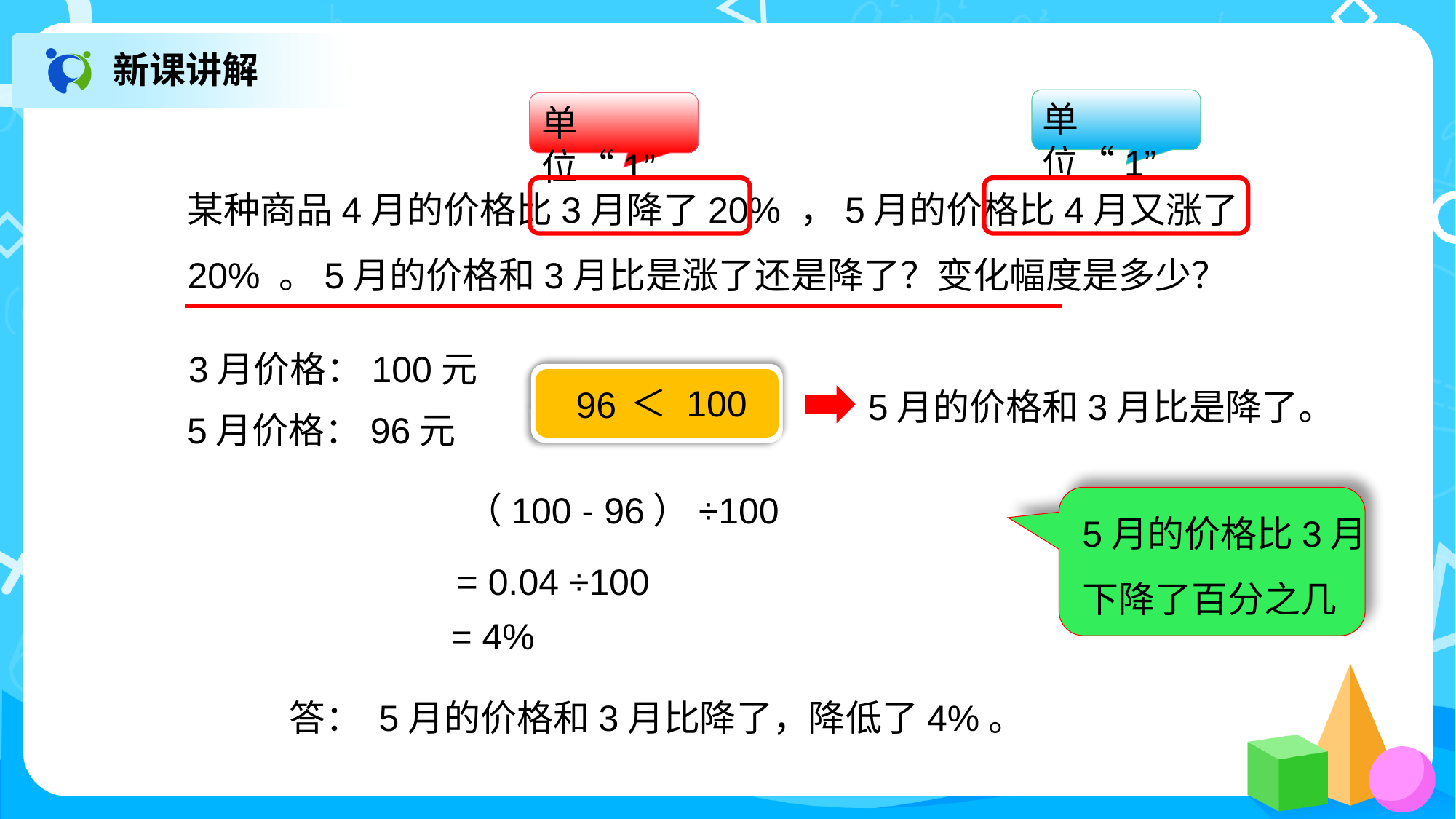

新课讲解

单位“1”

单位“1”
某种商品4月的价格比3月降了20% ，5月的价格比4月又涨了20% 。5月的价格和3月比是涨了还是降了？变化幅度是多少？

3月价格：100元

100
＜
96
5月的价格和3月比是降了。

5月价格：96元
（100 - 96）÷100
5月的价格比3月下降了百分之几

= 0.04 ÷100
= 4%
答： 5月的价格和3月比降了，降低了4%。